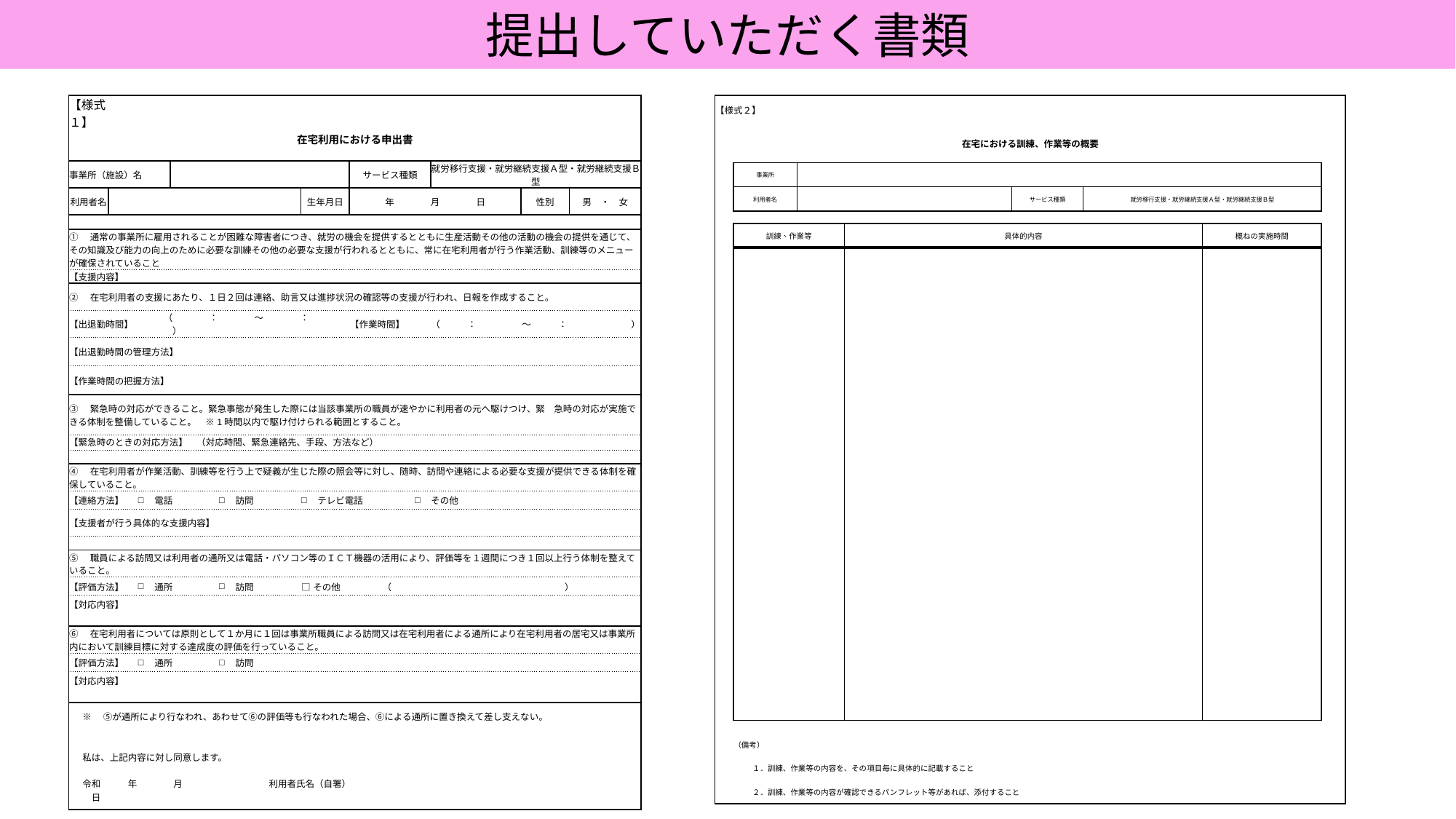

提出していただく書類
| 【様式１】 |  |  |  |  |  |  |  |  |  |  |  |  |  |  |  |  |  |  |  |  |  |  |  |  |  |  |  |  |  |  |  |  |  |  |
| --- | --- | --- | --- | --- | --- | --- | --- | --- | --- | --- | --- | --- | --- | --- | --- | --- | --- | --- | --- | --- | --- | --- | --- | --- | --- | --- | --- | --- | --- | --- | --- | --- | --- | --- |
| 在宅利用における申出書 |  |  |  |  |  |  |  |  |  |  |  |  |  |  |  |  |  |  |  |  |  |  |  |  |  |  |  |  |  |  |  |  |  |  |
|  |  |  |  |  |  |  |  |  |  |  |  |  |  |  |  |  |  |  |  |  |  |  |  |  |  |  |  |  |  |  |  |  |  |  |
| 事業所（施設）名 |  |  |  |  |  |  |  |  |  |  |  |  |  |  |  |  |  | サービス種類 |  |  |  |  | 就労移行支援・就労継続支援Ａ型・就労継続支援Ｂ型 |  |  |  |  |  |  |  |  |  |  |  |
| 利用者名 |  |  |  |  |  |  |  |  |  |  |  |  |  |  | 生年月日 |  |  | 年　　　　月　　　　日 |  |  |  |  |  |  |  |  |  | 性別 |  |  | 男　・　女 |  |  |  |
|  |  |  |  |  |  |  |  |  |  |  |  |  |  |  |  |  |  |  |  |  |  |  |  |  |  |  |  |  |  |  |  |  |  |  |
| ①　通常の事業所に雇用されることが困難な障害者につき、就労の機会を提供するとともに生産活動その他の活動の機会の提供を通じて、その知識及び能力の向上のために必要な訓練その他の必要な支援が行われるとともに、常に在宅利用者が行う作業活動、訓練等のメニューが確保されていること |  |  |  |  |  |  |  |  |  |  |  |  |  |  |  |  |  |  |  |  |  |  |  |  |  |  |  |  |  |  |  |  |  |  |
| 【支援内容】 |  |  |  |  |  |  |  |  |  |  |  |  |  |  |  |  |  |  |  |  |  |  |  |  |  |  |  |  |  |  |  |  |  |  |
| ②　在宅利用者の支援にあたり、１日２回は連絡、助言又は進捗状況の確認等の支援が行われ、日報を作成すること。 |  |  |  |  |  |  |  |  |  |  |  |  |  |  |  |  |  |  |  |  |  |  |  |  |  |  |  |  |  |  |  |  |  |  |
| 【出退勤時間】 |  |  |  |  |  | （　　　　：　　　　～　　　　：　　　　　　） |  |  |  |  |  |  |  |  |  |  |  | 【作業時間】 |  |  |  |  | （　　　：　　　　　～　　　：　　　　　　　） |  |  |  |  |  |  |  |  |  |  |  |
| 【出退勤時間の管理方法】 |  |  |  |  |  |  |  |  |  |  |  |  |  |  |  |  |  |  |  |  |  |  |  |  |  |  |  |  |  |  |  |  |  |  |
| 【作業時間の把握方法】 |  |  |  |  |  |  |  |  |  |  |  |  |  |  |  |  |  |  |  |  |  |  |  |  |  |  |  |  |  |  |  |  |  |  |
| ③　緊急時の対応ができること。緊急事態が発生した際には当該事業所の職員が速やかに利用者の元へ駆けつけ、緊　急時の対応が実施できる体制を整備していること。　※1時間以内で駆け付けられる範囲とすること。 |  |  |  |  |  |  |  |  |  |  |  |  |  |  |  |  |  |  |  |  |  |  |  |  |  |  |  |  |  |  |  |  |  |  |
| 【緊急時のときの対応方法】　（対応時間、緊急連絡先、手段、方法など） |  |  |  |  |  |  |  |  |  |  |  |  |  |  |  |  |  |  |  |  |  |  |  |  |  |  |  |  |  |  |  |  |  |  |
|  |  |  |  |  |  |  |  |  |  |  |  |  |  |  |  |  |  |  |  |  |  |  |  |  |  |  |  |  |  |  |  |  |  |  |
| ④　在宅利用者が作業活動、訓練等を行う上で疑義が生じた際の照会等に対し、随時、訪問や連絡による必要な支援が提供できる体制を確保していること。 |  |  |  |  |  |  |  |  |  |  |  |  |  |  |  |  |  |  |  |  |  |  |  |  |  |  |  |  |  |  |  |  |  |  |
| 【連絡方法】 |  |  |  |  | □ | 電話 |  |  |  | □ | 訪問 |  |  |  | □ | テレビ電話 |  |  |  |  |  | □ | その他 |  |  |  |  |  |  |  |  |  |  |  |
| 【支援者が行う具体的な支援内容】 |  |  |  |  |  |  |  |  |  |  |  |  |  |  |  |  |  |  |  |  |  |  |  |  |  |  |  |  |  |  |  |  |  |  |
|  |  |  |  |  |  |  |  |  |  |  |  |  |  |  |  |  |  |  |  |  |  |  |  |  |  |  |  |  |  |  |  |  |  |  |
| ⑤　職員による訪問又は利用者の通所又は電話・パソコン等のＩＣＴ機器の活用により、評価等を１週間につき１回以上行う体制を整えていること。 |  |  |  |  |  |  |  |  |  |  |  |  |  |  |  |  |  |  |  |  |  |  |  |  |  |  |  |  |  |  |  |  |  |  |
| 【評価方法】 |  |  |  |  | □ | 通所 |  |  |  | □ | 訪問 |  |  |  | □その他 |  |  |  |  | （　　　　　　　　　　　　　　　　　　　） |  |  |  |  |  |  |  |  |  |  |  |  |  |  |
| 【対応内容】 |  |  |  |  |  |  |  |  |  |  |  |  |  |  |  |  |  |  |  |  |  |  |  |  |  |  |  |  |  |  |  |  |  |  |
|  |  |  |  |  |  |  |  |  |  |  |  |  |  |  |  |  |  |  |  |  |  |  |  |  |  |  |  |  |  |  |  |  |  |  |
| ⑥　在宅利用者については原則として１か月に１回は事業所職員による訪問又は在宅利用者による通所により在宅利用者の居宅又は事業所内において訓練目標に対する達成度の評価を行っていること。 |  |  |  |  |  |  |  |  |  |  |  |  |  |  |  |  |  |  |  |  |  |  |  |  |  |  |  |  |  |  |  |  |  |  |
| 【評価方法】 |  |  |  |  | □ | 通所 |  |  |  | □ | 訪問 |  |  |  |  |  |  |  |  |  |  |  |  |  |  |  |  |  |  |  |  |  |  |  |
| 【対応内容】 |  |  |  |  |  |  |  |  |  |  |  |  |  |  |  |  |  |  |  |  |  |  |  |  |  |  |  |  |  |  |  |  |  |  |
|  |  |  |  |  |  |  |  |  |  |  |  |  |  |  |  |  |  |  |  |  |  |  |  |  |  |  |  |  |  |  |  |  |  |  |
|  | ※　⑤が通所により行なわれ、あわせて⑥の評価等も行なわれた場合、⑥による通所に置き換えて差し支えない。 |  |  |  |  |  |  |  |  |  |  |  |  |  |  |  |  |  |  |  |  |  |  |  |  |  |  |  |  |  |  |  |  |  |
|  |  |  |  |  |  |  |  |  |  |  |  |  |  |  |  |  |  |  |  |  |  |  |  |  |  |  |  |  |  |  |  |  |  |  |
|  | 私は、上記内容に対し同意します。 |  |  |  |  |  |  |  |  |  |  |  |  |  |  |  |  |  |  |  |  |  |  |  |  |  |  |  |  |  |  |  |  |  |
|  | 令和　　　年　　　　月　　　　日 |  |  |  |  |  |  |  |  |  |  |  | 利用者氏名（自署） |  |  |  |  |  |  |  |  |  |  |  |  |  |  |  |  |  |  |  |  |  |
| 【様式２】 |  |  |  |  |  |  |  |  |  |  |  |  |  |  |  |  |  |  |  |  |  |  |  |  |  |  |
| --- | --- | --- | --- | --- | --- | --- | --- | --- | --- | --- | --- | --- | --- | --- | --- | --- | --- | --- | --- | --- | --- | --- | --- | --- | --- | --- |
|  |  |  |  |  |  |  |  |  |  |  |  |  |  |  |  |  |  |  |  |  |  |  |  |  |  |  |
| 在宅における訓練、作業等の概要 |  |  |  |  |  |  |  |  |  |  |  |  |  |  |  |  |  |  |  |  |  |  |  |  |  |  |
|  |  |  |  |  |  |  |  |  |  |  |  |  |  |  |  |  |  |  |  |  |  |  |  |  |  |  |
|  | 事業所 |  |  |  |  |  |  |  |  |  |  |  |  |  |  |  |  |  |  |  |  |  |  |  |  |  |
|  |  |  |  |  |  |  |  |  |  |  |  |  |  |  |  |  |  |  |  |  |  |  |  |  |  |  |
|  | 利用者名 |  |  |  |  |  |  |  |  |  |  |  | サービス種類 |  |  | 就労移行支援・就労継続支援Ａ型・就労継続支援Ｂ型 |  |  |  |  |  |  |  |  |  |  |
|  |  |  |  |  |  |  |  |  |  |  |  |  |  |  |  |  |  |  |  |  |  |  |  |  |  |  |
|  |  |  |  |  |  |  |  |  |  |  |  |  |  |  |  |  |  |  |  |  |  |  |  |  |  |  |
|  | 訓練、作業等 |  |  |  |  | 具体的内容 |  |  |  |  |  |  |  |  |  |  |  |  |  |  | 概ねの実施時間 |  |  |  |  |  |
|  |  |  |  |  |  |  |  |  |  |  |  |  |  |  |  |  |  |  |  |  |  |  |  |  |  |  |
|  |  |  |  |  |  |  |  |  |  |  |  |  |  |  |  |  |  |  |  |  |  |  |  |  |  |  |
|  |  |  |  |  |  |  |  |  |  |  |  |  |  |  |  |  |  |  |  |  |  |  |  |  |  |  |
|  |  |  |  |  |  |  |  |  |  |  |  |  |  |  |  |  |  |  |  |  |  |  |  |  |  |  |
|  |  |  |  |  |  |  |  |  |  |  |  |  |  |  |  |  |  |  |  |  |  |  |  |  |  |  |
|  |  |  |  |  |  |  |  |  |  |  |  |  |  |  |  |  |  |  |  |  |  |  |  |  |  |  |
|  |  |  |  |  |  |  |  |  |  |  |  |  |  |  |  |  |  |  |  |  |  |  |  |  |  |  |
|  |  |  |  |  |  |  |  |  |  |  |  |  |  |  |  |  |  |  |  |  |  |  |  |  |  |  |
|  |  |  |  |  |  |  |  |  |  |  |  |  |  |  |  |  |  |  |  |  |  |  |  |  |  |  |
|  |  |  |  |  |  |  |  |  |  |  |  |  |  |  |  |  |  |  |  |  |  |  |  |  |  |  |
|  |  |  |  |  |  |  |  |  |  |  |  |  |  |  |  |  |  |  |  |  |  |  |  |  |  |  |
|  |  |  |  |  |  |  |  |  |  |  |  |  |  |  |  |  |  |  |  |  |  |  |  |  |  |  |
|  |  |  |  |  |  |  |  |  |  |  |  |  |  |  |  |  |  |  |  |  |  |  |  |  |  |  |
|  |  |  |  |  |  |  |  |  |  |  |  |  |  |  |  |  |  |  |  |  |  |  |  |  |  |  |
|  |  |  |  |  |  |  |  |  |  |  |  |  |  |  |  |  |  |  |  |  |  |  |  |  |  |  |
|  |  |  |  |  |  |  |  |  |  |  |  |  |  |  |  |  |  |  |  |  |  |  |  |  |  |  |
|  |  |  |  |  |  |  |  |  |  |  |  |  |  |  |  |  |  |  |  |  |  |  |  |  |  |  |
|  |  |  |  |  |  |  |  |  |  |  |  |  |  |  |  |  |  |  |  |  |  |  |  |  |  |  |
|  |  |  |  |  |  |  |  |  |  |  |  |  |  |  |  |  |  |  |  |  |  |  |  |  |  |  |
|  |  |  |  |  |  |  |  |  |  |  |  |  |  |  |  |  |  |  |  |  |  |  |  |  |  |  |
|  |  |  |  |  |  |  |  |  |  |  |  |  |  |  |  |  |  |  |  |  |  |  |  |  |  |  |
|  |  |  |  |  |  |  |  |  |  |  |  |  |  |  |  |  |  |  |  |  |  |  |  |  |  |  |
|  |  |  |  |  |  |  |  |  |  |  |  |  |  |  |  |  |  |  |  |  |  |  |  |  |  |  |
|  |  |  |  |  |  |  |  |  |  |  |  |  |  |  |  |  |  |  |  |  |  |  |  |  |  |  |
|  |  |  |  |  |  |  |  |  |  |  |  |  |  |  |  |  |  |  |  |  |  |  |  |  |  |  |
|  |  |  |  |  |  |  |  |  |  |  |  |  |  |  |  |  |  |  |  |  |  |  |  |  |  |  |
|  |  |  |  |  |  |  |  |  |  |  |  |  |  |  |  |  |  |  |  |  |  |  |  |  |  |  |
|  |  |  |  |  |  |  |  |  |  |  |  |  |  |  |  |  |  |  |  |  |  |  |  |  |  |  |
|  |  |  |  |  |  |  |  |  |  |  |  |  |  |  |  |  |  |  |  |  |  |  |  |  |  |  |
|  |  |  |  |  |  |  |  |  |  |  |  |  |  |  |  |  |  |  |  |  |  |  |  |  |  |  |
|  |  |  |  |  |  |  |  |  |  |  |  |  |  |  |  |  |  |  |  |  |  |  |  |  |  |  |
|  |  |  |  |  |  |  |  |  |  |  |  |  |  |  |  |  |  |  |  |  |  |  |  |  |  |  |
|  |  |  |  |  |  |  |  |  |  |  |  |  |  |  |  |  |  |  |  |  |  |  |  |  |  |  |
|  |  |  |  |  |  |  |  |  |  |  |  |  |  |  |  |  |  |  |  |  |  |  |  |  |  |  |
|  |  |  |  |  |  |  |  |  |  |  |  |  |  |  |  |  |  |  |  |  |  |  |  |  |  |  |
|  |  |  |  |  |  |  |  |  |  |  |  |  |  |  |  |  |  |  |  |  |  |  |  |  |  |  |
|  |  |  |  |  |  |  |  |  |  |  |  |  |  |  |  |  |  |  |  |  |  |  |  |  |  |  |
|  |  |  |  |  |  |  |  |  |  |  |  |  |  |  |  |  |  |  |  |  |  |  |  |  |  |  |
|  |  |  |  |  |  |  |  |  |  |  |  |  |  |  |  |  |  |  |  |  |  |  |  |  |  |  |
|  |  |  |  |  |  |  |  |  |  |  |  |  |  |  |  |  |  |  |  |  |  |  |  |  |  |  |
|  |  |  |  |  |  |  |  |  |  |  |  |  |  |  |  |  |  |  |  |  |  |  |  |  |  |  |
|  | （備考） |  |  |  |  |  |  |  |  |  |  |  |  |  |  |  |  |  |  |  |  |  |  |  |  |  |
|  |  | １．訓練、作業等の内容を、その項目毎に具体的に記載すること |  |  |  |  |  |  |  |  |  |  |  |  |  |  |  |  |  |  |  |  |  |  |  |  |
|  |  | ２．訓練、作業等の内容が確認できるパンフレット等があれば、添付すること |  |  |  |  |  |  |  |  |  |  |  |  |  |  |  |  |  |  |  |  |  |  |  |  |